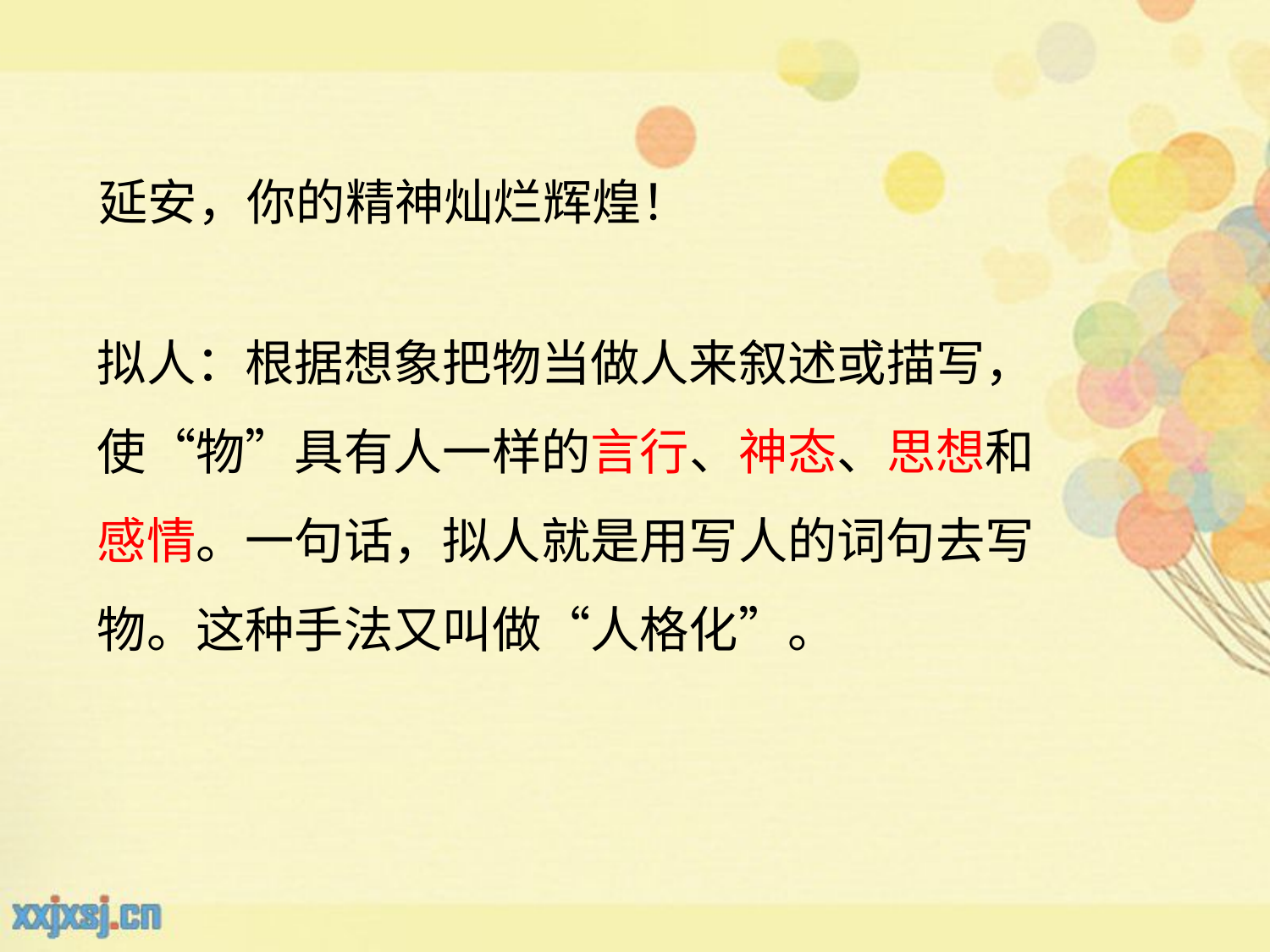

延安，你的精神灿烂辉煌！

拟人：根据想象把物当做人来叙述或描写，使“物”具有人一样的言行、神态、思想和感情。一句话，拟人就是用写人的词句去写物。这种手法又叫做“人格化”。